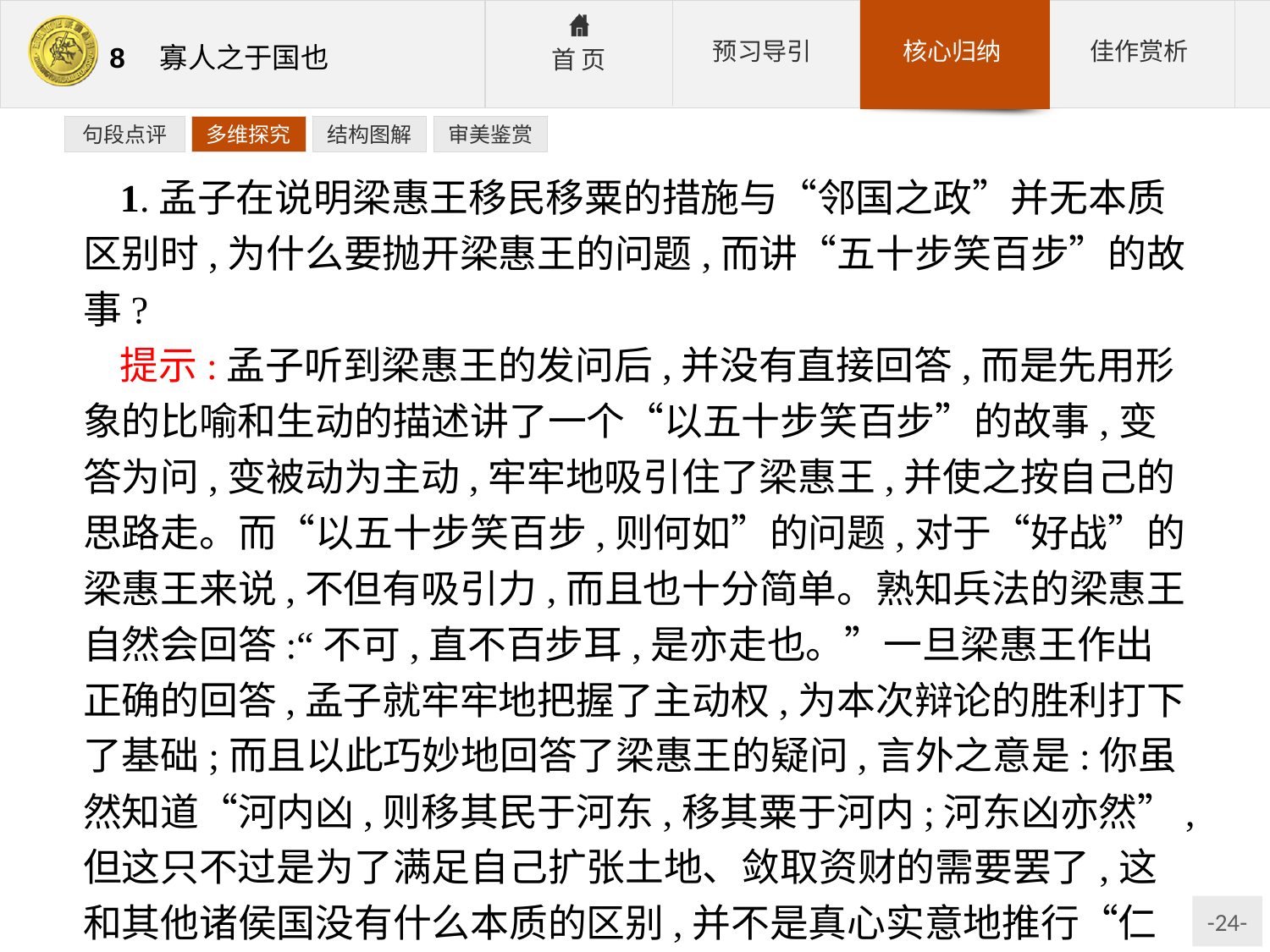

句段点评
多维探究
结构图解
审美鉴赏
1.孟子在说明梁惠王移民移粟的措施与“邻国之政”并无本质区别时,为什么要抛开梁惠王的问题,而讲“五十步笑百步”的故事?
提示:孟子听到梁惠王的发问后,并没有直接回答,而是先用形象的比喻和生动的描述讲了一个“以五十步笑百步”的故事,变答为问,变被动为主动,牢牢地吸引住了梁惠王,并使之按自己的思路走。而“以五十步笑百步,则何如”的问题,对于“好战”的梁惠王来说,不但有吸引力,而且也十分简单。熟知兵法的梁惠王自然会回答:“不可,直不百步耳,是亦走也。”一旦梁惠王作出正确的回答,孟子就牢牢地把握了主动权,为本次辩论的胜利打下了基础;而且以此巧妙地回答了梁惠王的疑问,言外之意是:你虽然知道“河内凶,则移其民于河东,移其粟于河内;河东凶亦然”,但这只不过是为了满足自己扩张土地、敛取资财的需要罢了,这和其他诸侯国没有什么本质的区别,并不是真心实意地推行“仁政”,梁惠王的所谓“尽心”于国并不比邻国之政好多少。